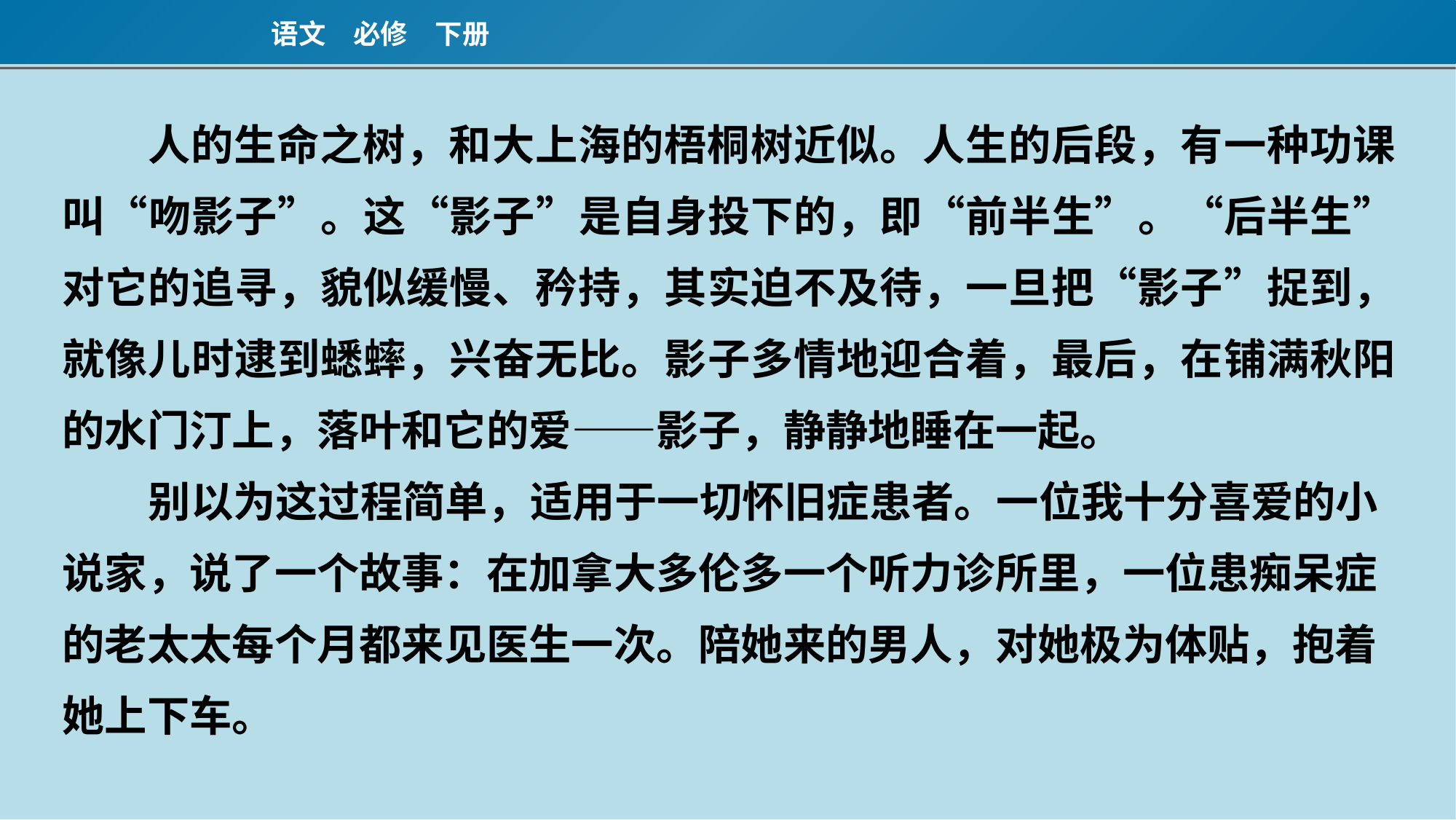

人的生命之树，和大上海的梧桐树近似。人生的后段，有一种功课叫“吻影子”。这“影子”是自身投下的，即“前半生”。“后半生”对它的追寻，貌似缓慢、矜持，其实迫不及待，一旦把“影子”捉到，就像儿时逮到蟋蟀，兴奋无比。影子多情地迎合着，最后，在铺满秋阳的水门汀上，落叶和它的爱——影子，静静地睡在一起。
别以为这过程简单，适用于一切怀旧症患者。一位我十分喜爱的小说家，说了一个故事：在加拿大多伦多一个听力诊所里，一位患痴呆症的老太太每个月都来见医生一次。陪她来的男人，对她极为体贴，抱着她上下车。